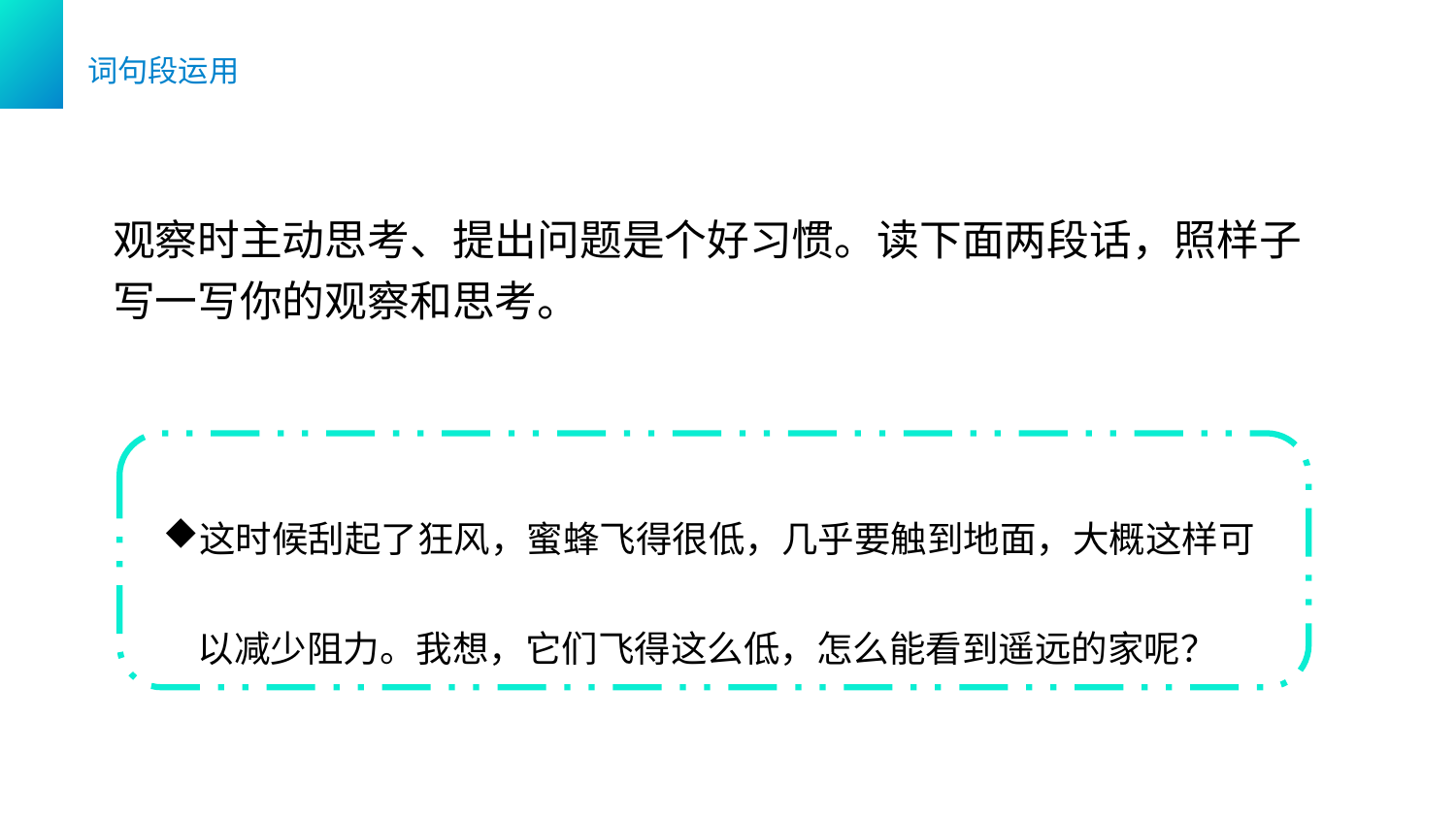

词句段运用
观察时主动思考、提出问题是个好习惯。读下面两段话，照样子写一写你的观察和思考。
这时候刮起了狂风，蜜蜂飞得很低，几乎要触到地面，大概这样可以减少阻力。我想，它们飞得这么低，怎么能看到遥远的家呢？